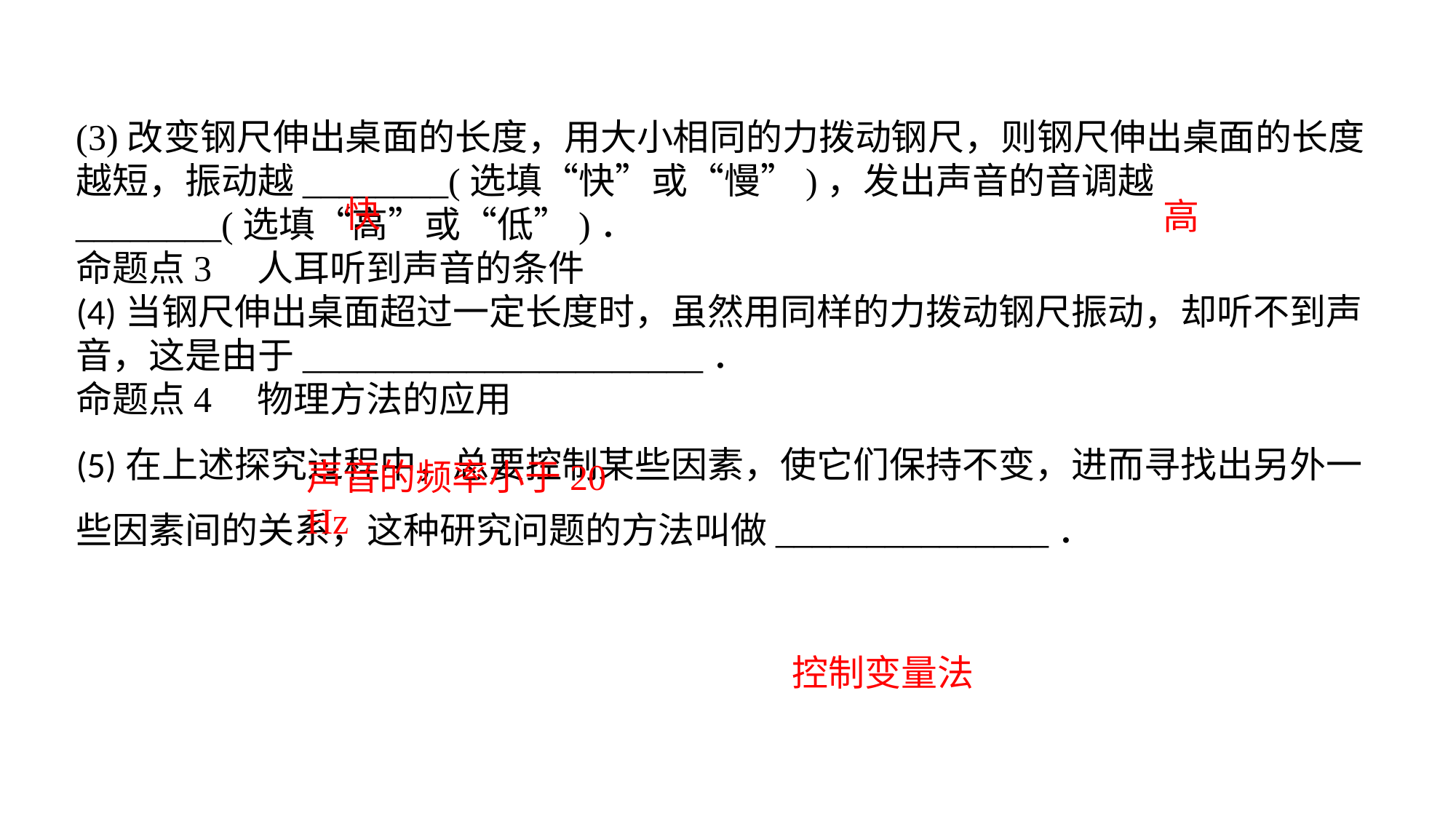

(3)改变钢尺伸出桌面的长度，用大小相同的力拨动钢尺，则钢尺伸出桌面的长度越短，振动越________(选填“快”或“慢”)，发出声音的音调越________(选填“高”或“低”)．命题点3　人耳听到声音的条件(4)当钢尺伸出桌面超过一定长度时，虽然用同样的力拨动钢尺振动，却听不到声音，这是由于______________________．命题点4　物理方法的应用(5)在上述探究过程中，总要控制某些因素，使它们保持不变，进而寻找出另外一些因素间的关系，这种研究问题的方法叫做_______________．
快
高
声音的频率小于20 Hz
控制变量法